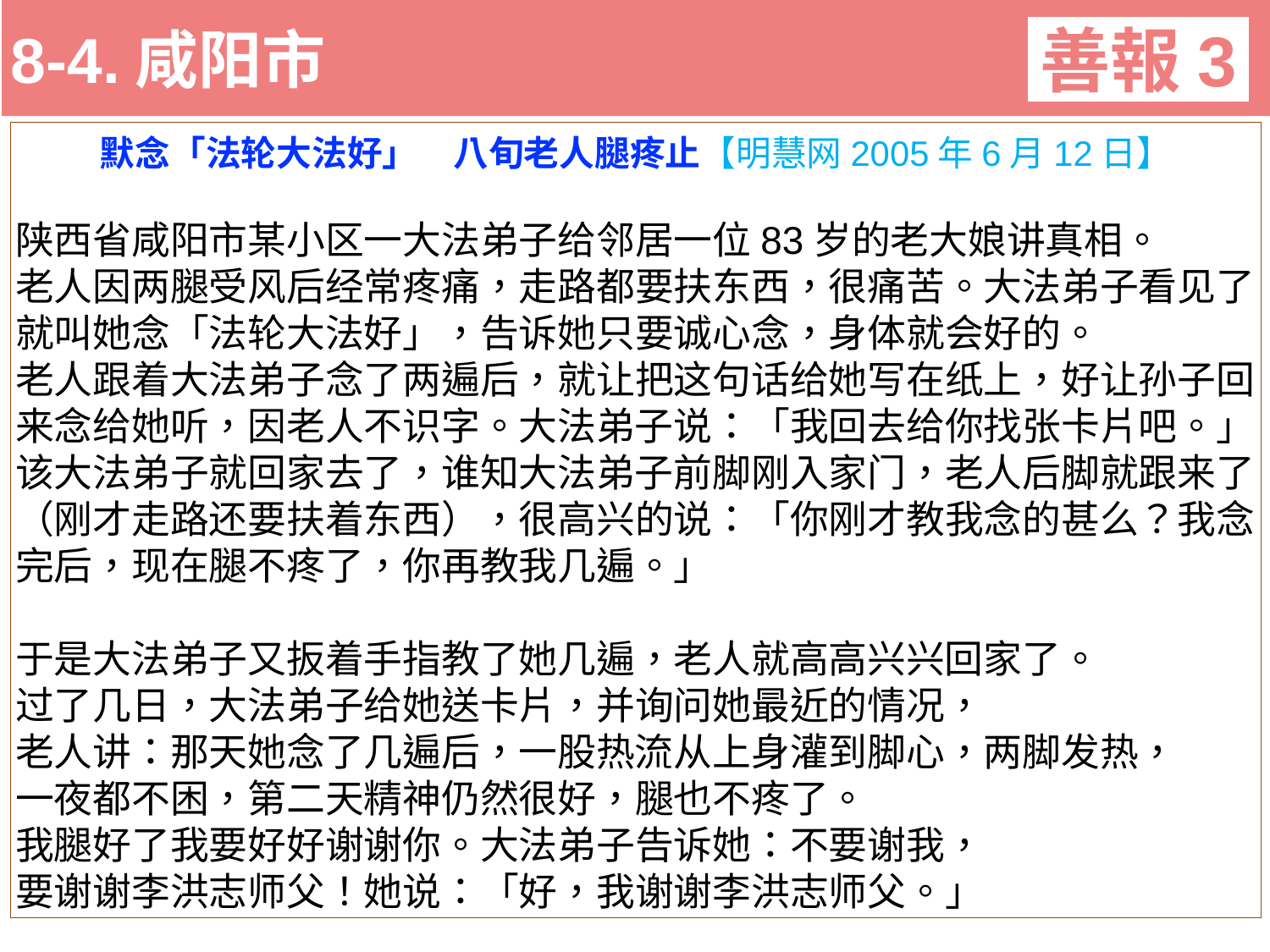

8-4.咸阳市
善報3
11-3. XX市官員惡報實例
默念「法轮大法好」　八旬老人腿疼止【明慧网2005年6月12日】

陕西省咸阳市某小区一大法弟子给邻居一位83岁的老大娘讲真相。
老人因两腿受风后经常疼痛，走路都要扶东西，很痛苦。大法弟子看见了就叫她念「法轮大法好」，告诉她只要诚心念，身体就会好的。
老人跟着大法弟子念了两遍后，就让把这句话给她写在纸上，好让孙子回来念给她听，因老人不识字。大法弟子说：「我回去给你找张卡片吧。」该大法弟子就回家去了，谁知大法弟子前脚刚入家门，老人后脚就跟来了（刚才走路还要扶着东西），很高兴的说：「你刚才教我念的甚么？我念完后，现在腿不疼了，你再教我几遍。」

于是大法弟子又扳着手指教了她几遍，老人就高高兴兴回家了。
过了几日，大法弟子给她送卡片，并询问她最近的情况，
老人讲：那天她念了几遍后，一股热流从上身灌到脚心，两脚发热，
一夜都不困，第二天精神仍然很好，腿也不疼了。
我腿好了我要好好谢谢你。大法弟子告诉她：不要谢我，
要谢谢李洪志师父！她说：「好，我谢谢李洪志师父。」